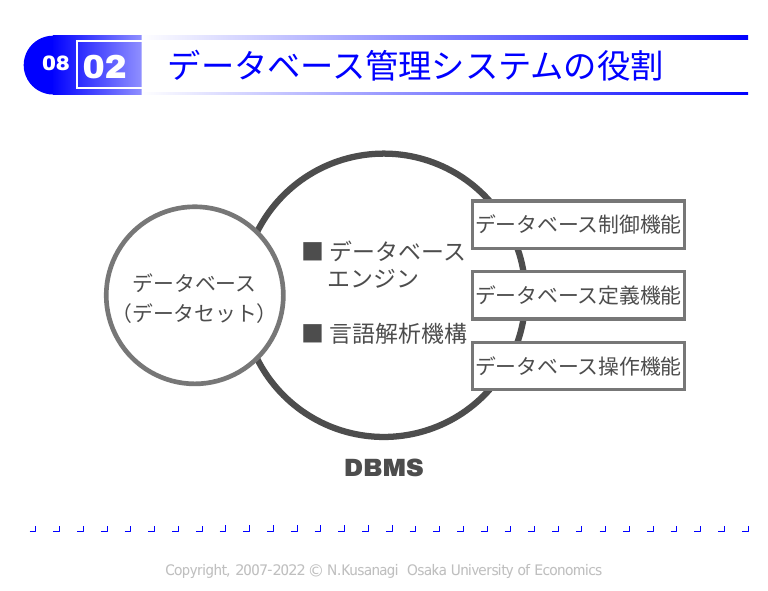

# 02   データベース管理システムの役割

データベース制御機能
データベース
（データセット）
■データベース
    エンジン

■言語解析機構
データベース定義機能
データベース操作機能
DBMS